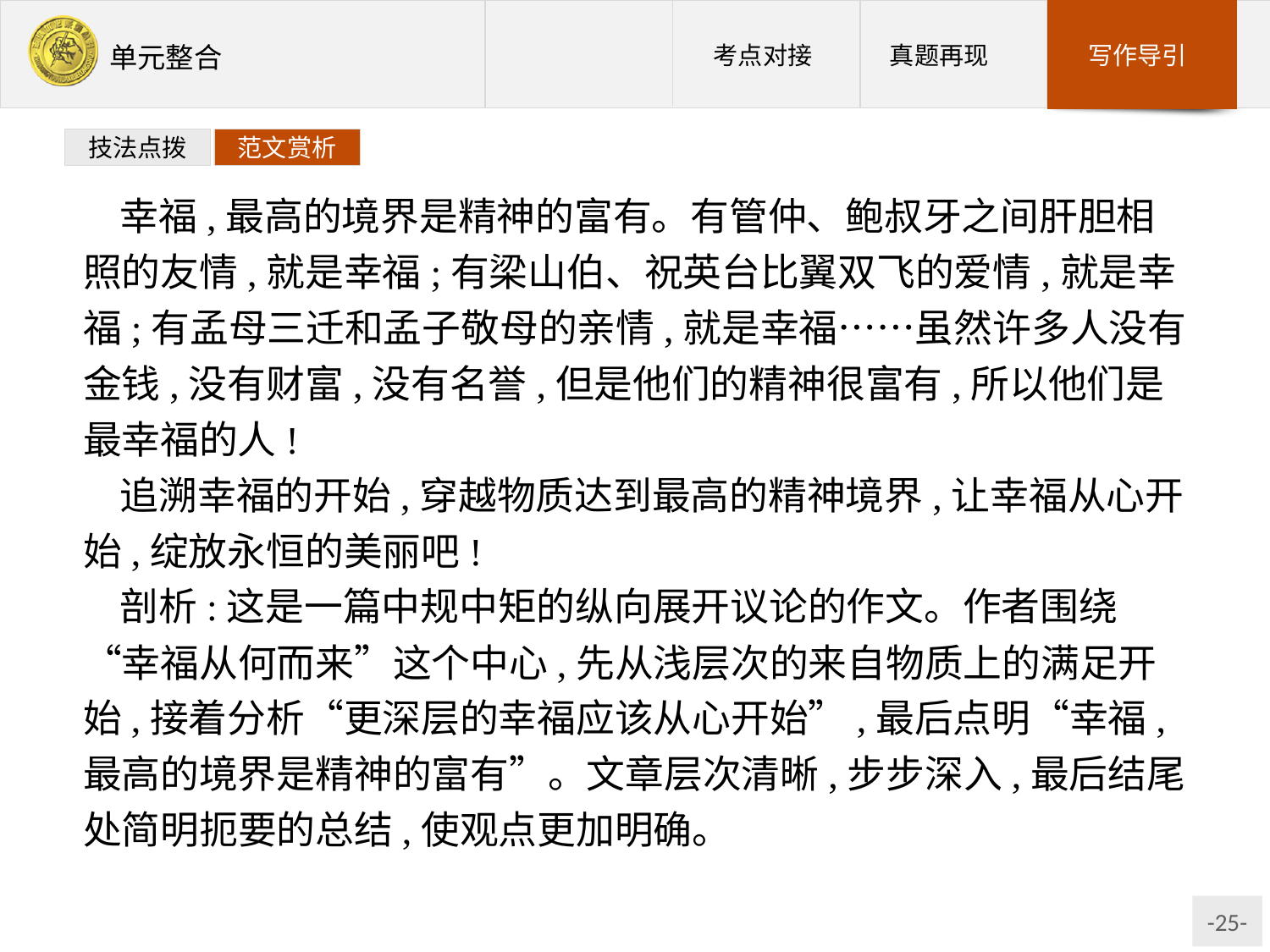

技法点拨
范文赏析
幸福,最高的境界是精神的富有。有管仲、鲍叔牙之间肝胆相照的友情,就是幸福;有梁山伯、祝英台比翼双飞的爱情,就是幸福;有孟母三迁和孟子敬母的亲情,就是幸福……虽然许多人没有金钱,没有财富,没有名誉,但是他们的精神很富有,所以他们是最幸福的人!
追溯幸福的开始,穿越物质达到最高的精神境界,让幸福从心开始,绽放永恒的美丽吧!
剖析:这是一篇中规中矩的纵向展开议论的作文。作者围绕“幸福从何而来”这个中心,先从浅层次的来自物质上的满足开始,接着分析“更深层的幸福应该从心开始”,最后点明“幸福,最高的境界是精神的富有”。文章层次清晰,步步深入,最后结尾处简明扼要的总结,使观点更加明确。